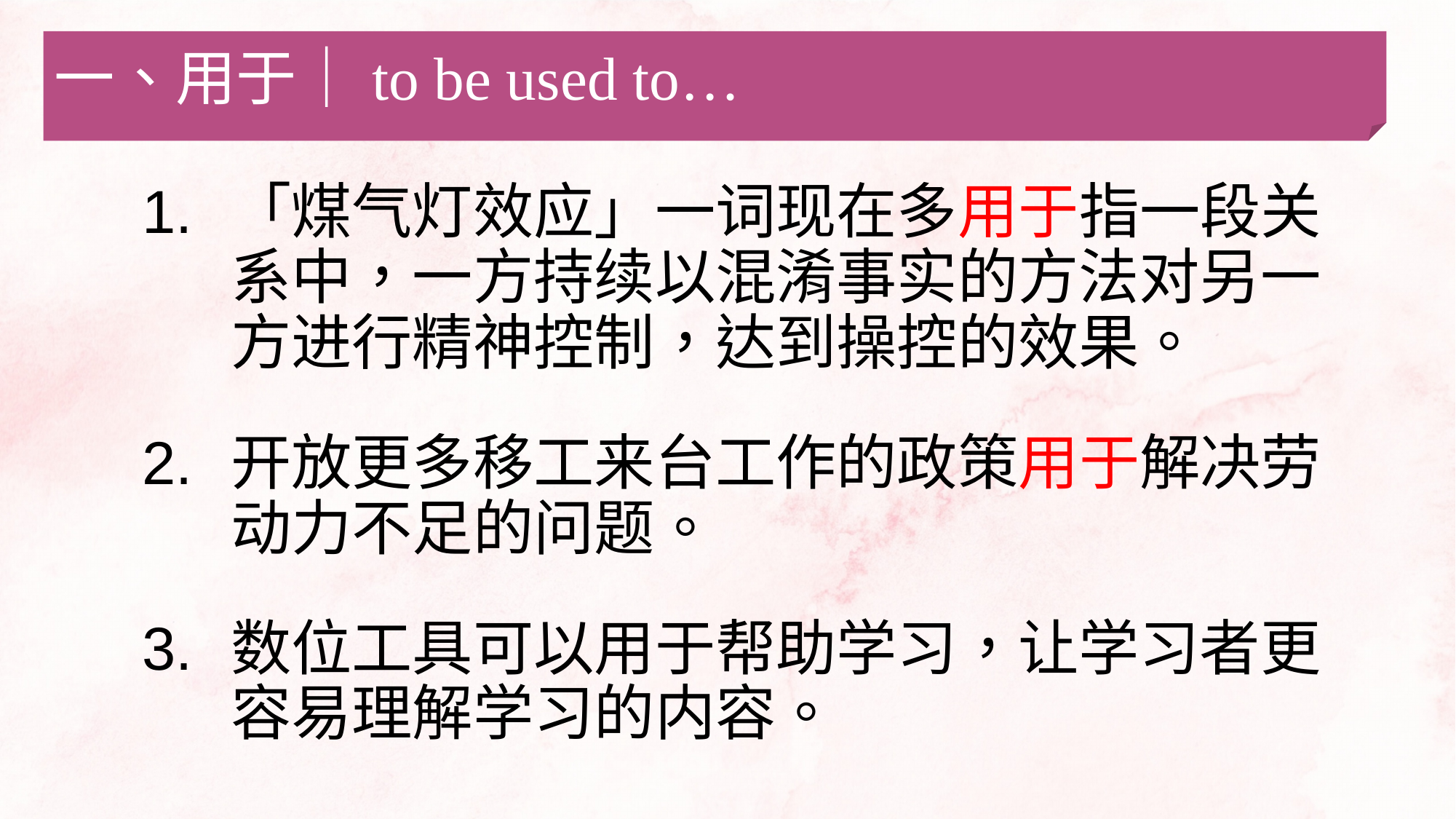

一、用于｜to be used to…
「煤气灯效应」一词现在多用于指一段关系中，一方持续以混淆事实的方法对另一方进行精神控制，达到操控的效果。
开放更多移工来台工作的政策用于解决劳动力不足的问题。
数位工具可以用于帮助学习，让学习者更容易理解学习的内容。